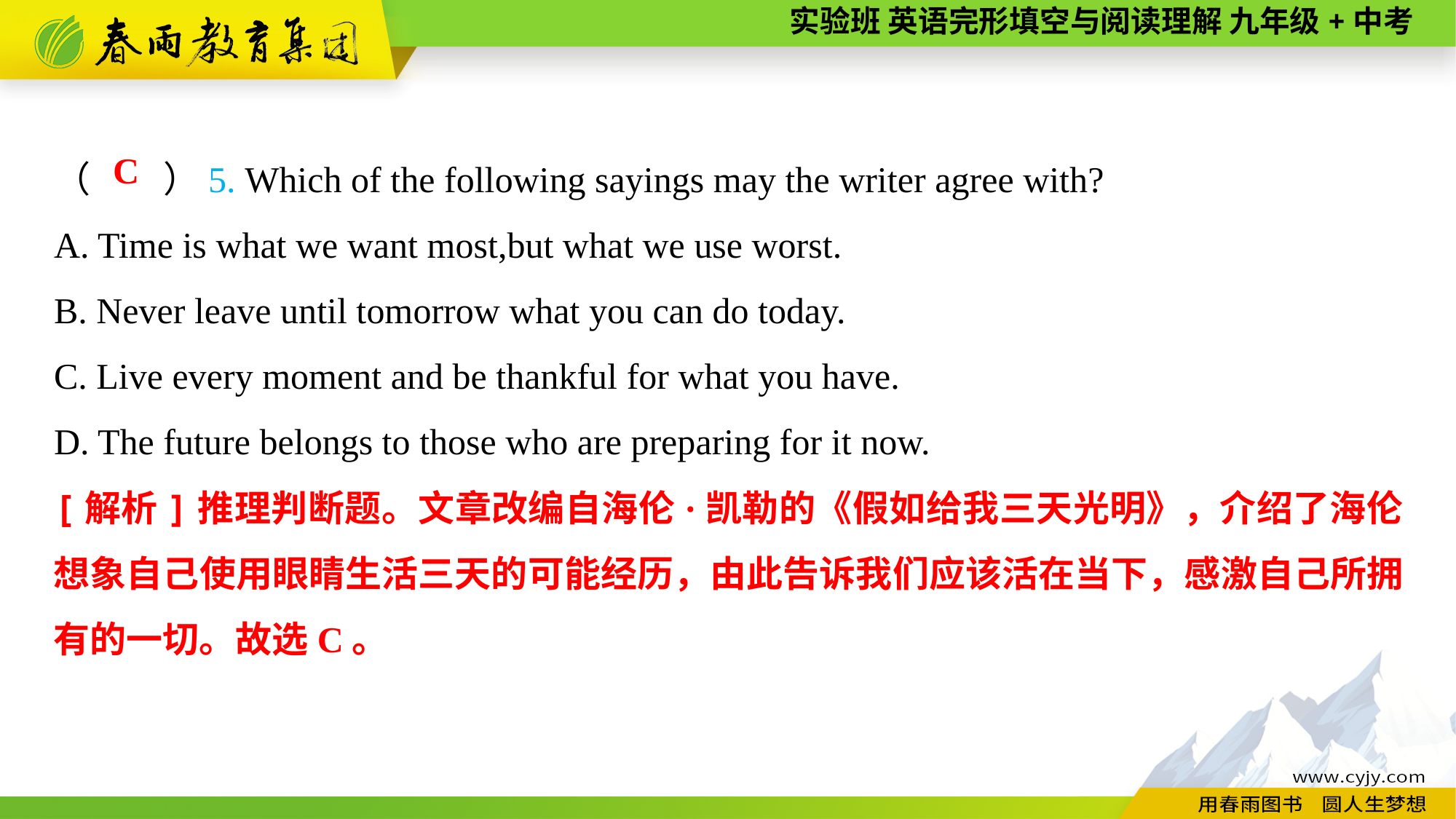

（　　）5. Which of the following sayings may the writer agree with?
A. Time is what we want most,but what we use worst.
B. Never leave until tomorrow what you can do today.
C. Live every moment and be thankful for what you have.
D. The future belongs to those who are preparing for it now.
C
[解析]推理判断题。文章改编自海伦·凯勒的《假如给我三天光明》，介绍了海伦想象自己使用眼睛生活三天的可能经历，由此告诉我们应该活在当下，感激自己所拥有的一切。故选C。